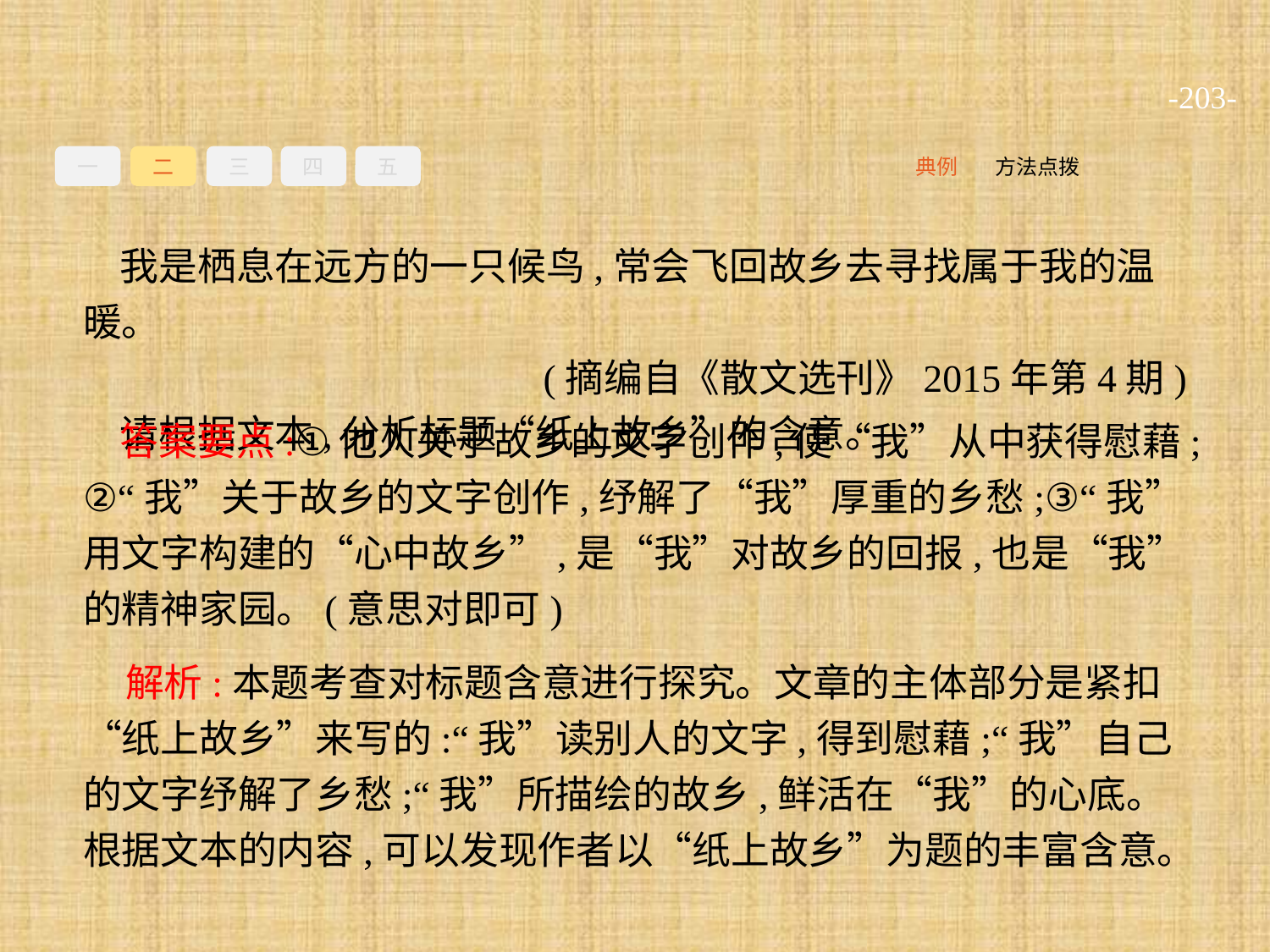

-203-
一
二
三
四
五
方法点拨
典例
我是栖息在远方的一只候鸟,常会飞回故乡去寻找属于我的温暖。
(摘编自《散文选刊》2015年第4期)
请根据文本,分析标题“纸上故乡”的含意。
答案要点:①他人关于故乡的文字创作,使“我”从中获得慰藉;②“我”关于故乡的文字创作,纾解了“我”厚重的乡愁;③“我”用文字构建的“心中故乡”,是“我”对故乡的回报,也是“我”的精神家园。(意思对即可)
解析:本题考查对标题含意进行探究。文章的主体部分是紧扣“纸上故乡”来写的:“我”读别人的文字,得到慰藉;“我”自己的文字纾解了乡愁;“我”所描绘的故乡,鲜活在“我”的心底。根据文本的内容,可以发现作者以“纸上故乡”为题的丰富含意。